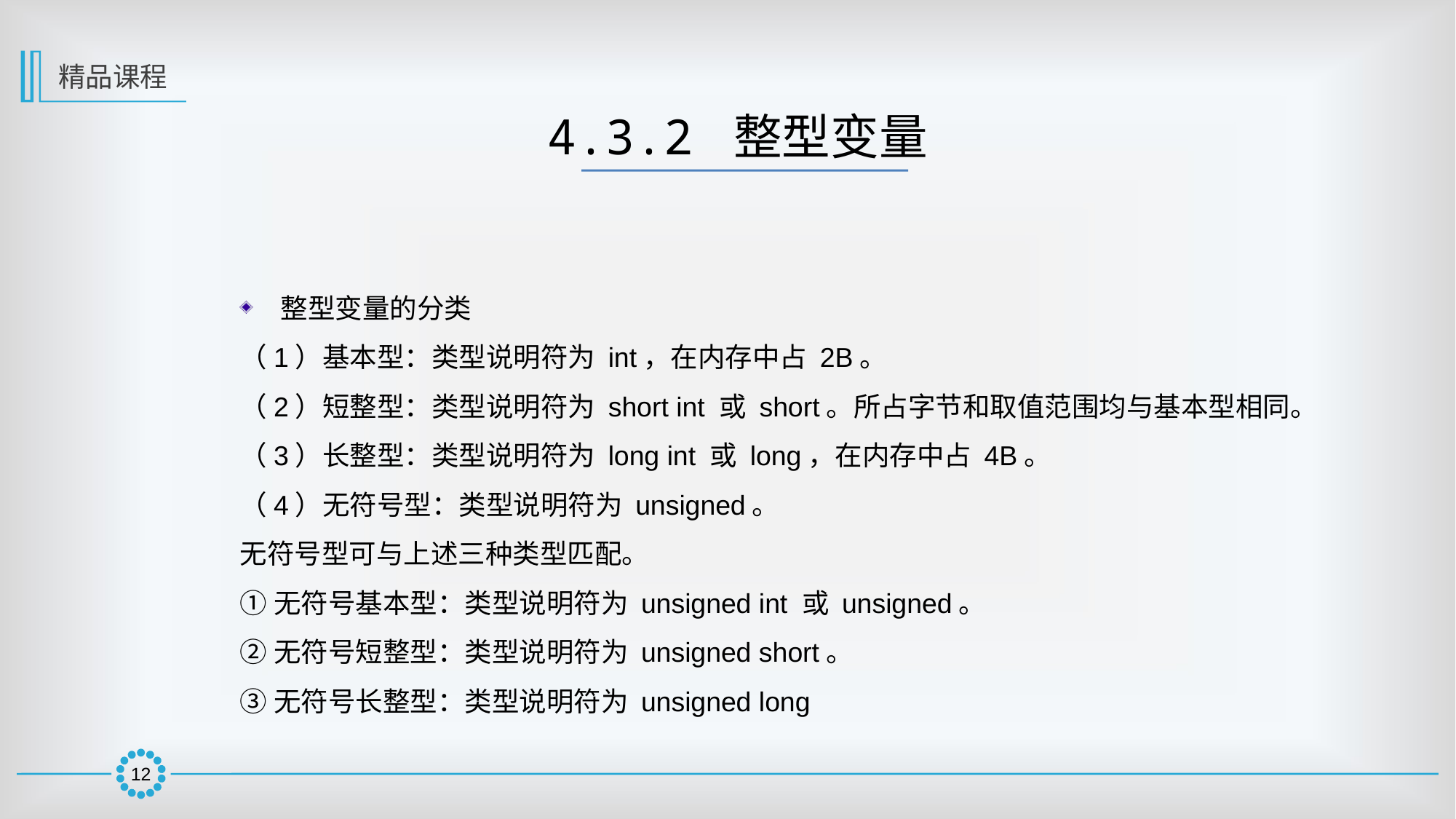

精品课程
4.3.2 整型变量

整型变量的分类
（1）基本型：类型说明符为 int，在内存中占 2B。
（2）短整型：类型说明符为 short int 或 short。所占字节和取值范围均与基本型相同。
（3）长整型：类型说明符为 long int 或 long，在内存中占 4B。
（4）无符号型：类型说明符为 unsigned。
无符号型可与上述三种类型匹配。
①无符号基本型：类型说明符为 unsigned int 或 unsigned。
②无符号短整型：类型说明符为 unsigned short。
③无符号长整型：类型说明符为 unsigned long

12